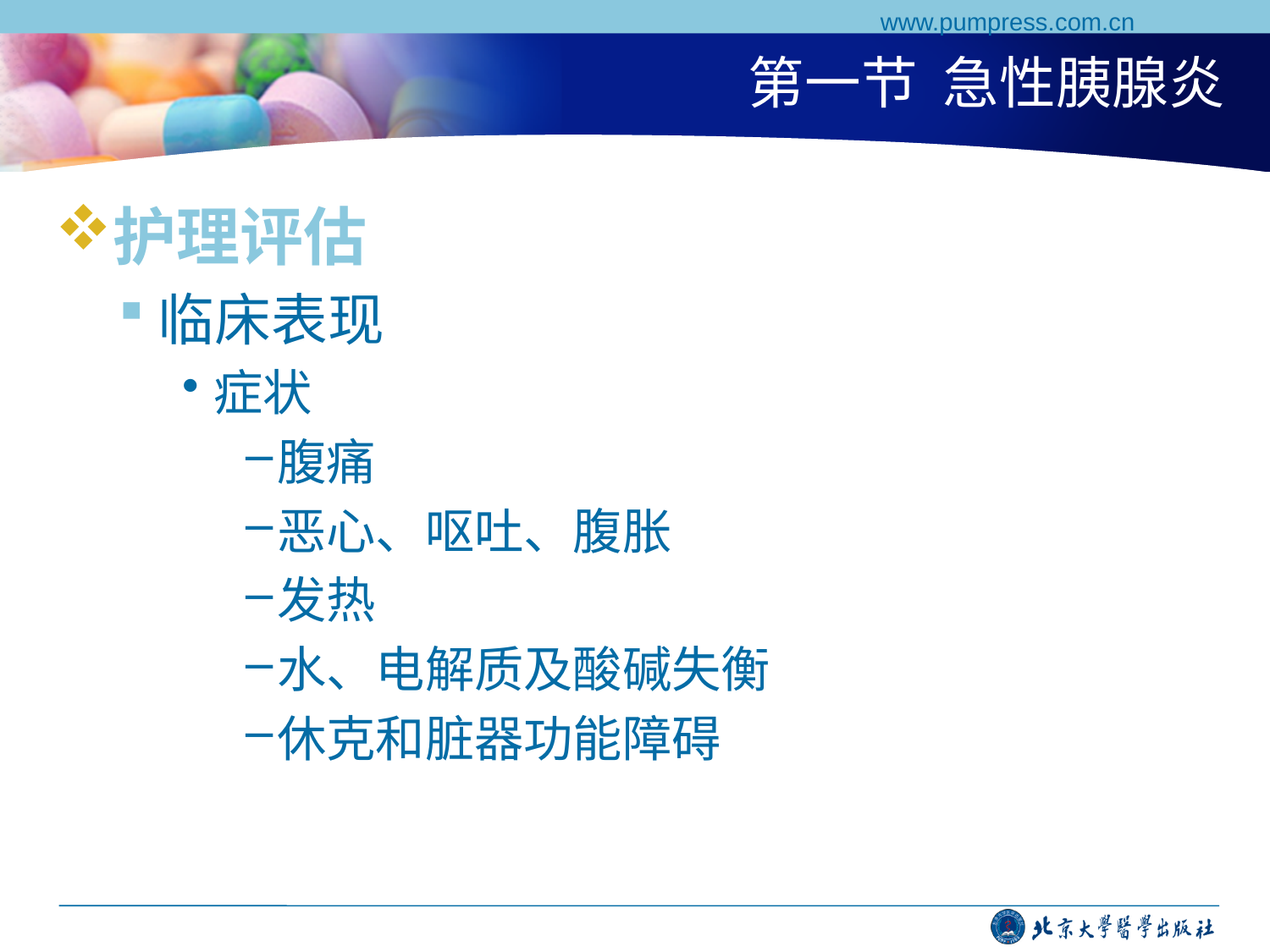

www.pumpress.com.cn
# 第一节  急性胰腺炎
护理评估
临床表现
症状
腹痛
恶心、呕吐、腹胀
发热
水、电解质及酸碱失衡
休克和脏器功能障碍